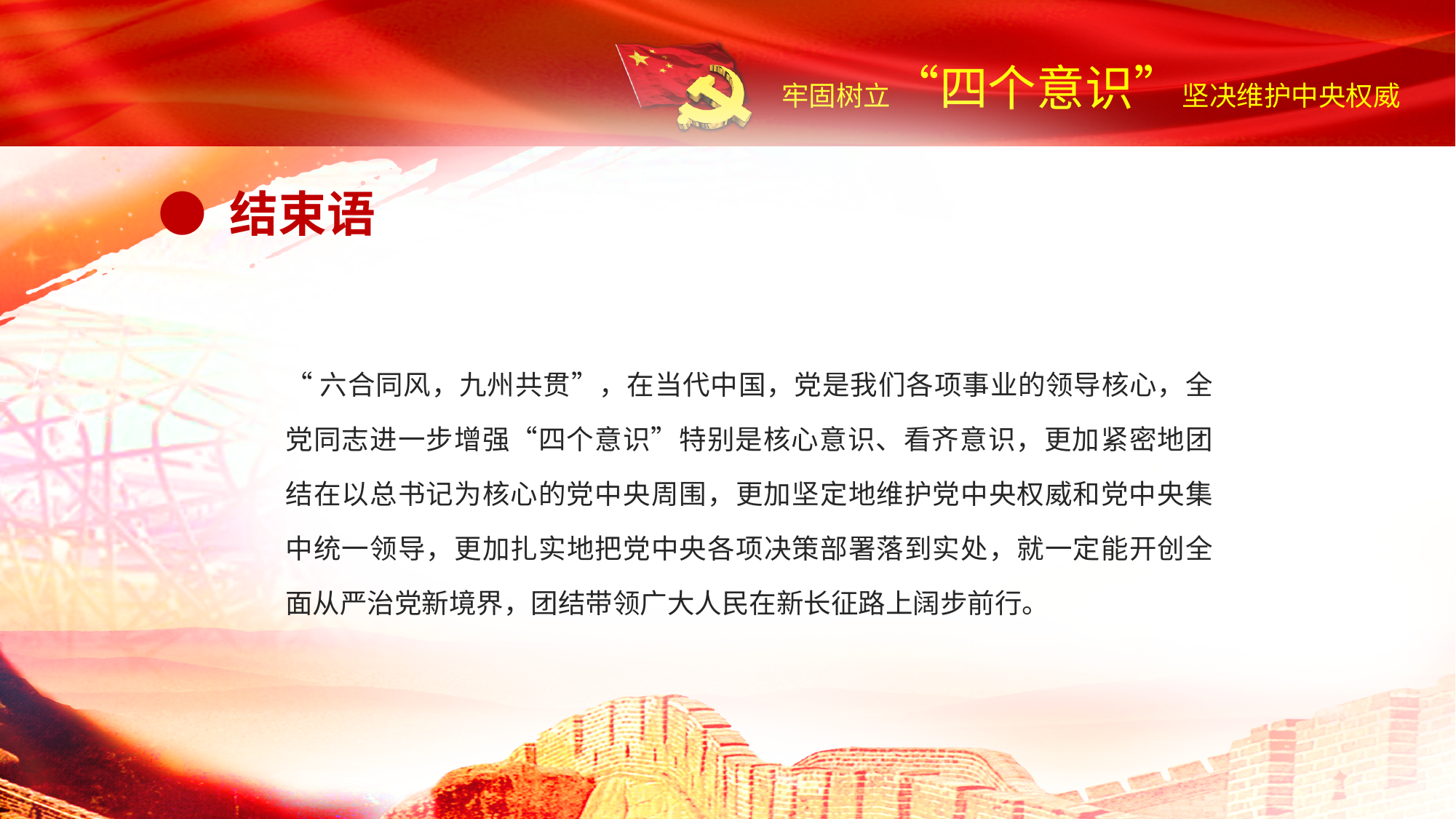

● 结束语
“六合同风，九州共贯”，在当代中国，党是我们各项事业的领导核心，全党同志进一步增强“四个意识”特别是核心意识、看齐意识，更加紧密地团结在以总书记为核心的党中央周围，更加坚定地维护党中央权威和党中央集中统一领导，更加扎实地把党中央各项决策部署落到实处，就一定能开创全面从严治党新境界，团结带领广大人民在新长征路上阔步前行。